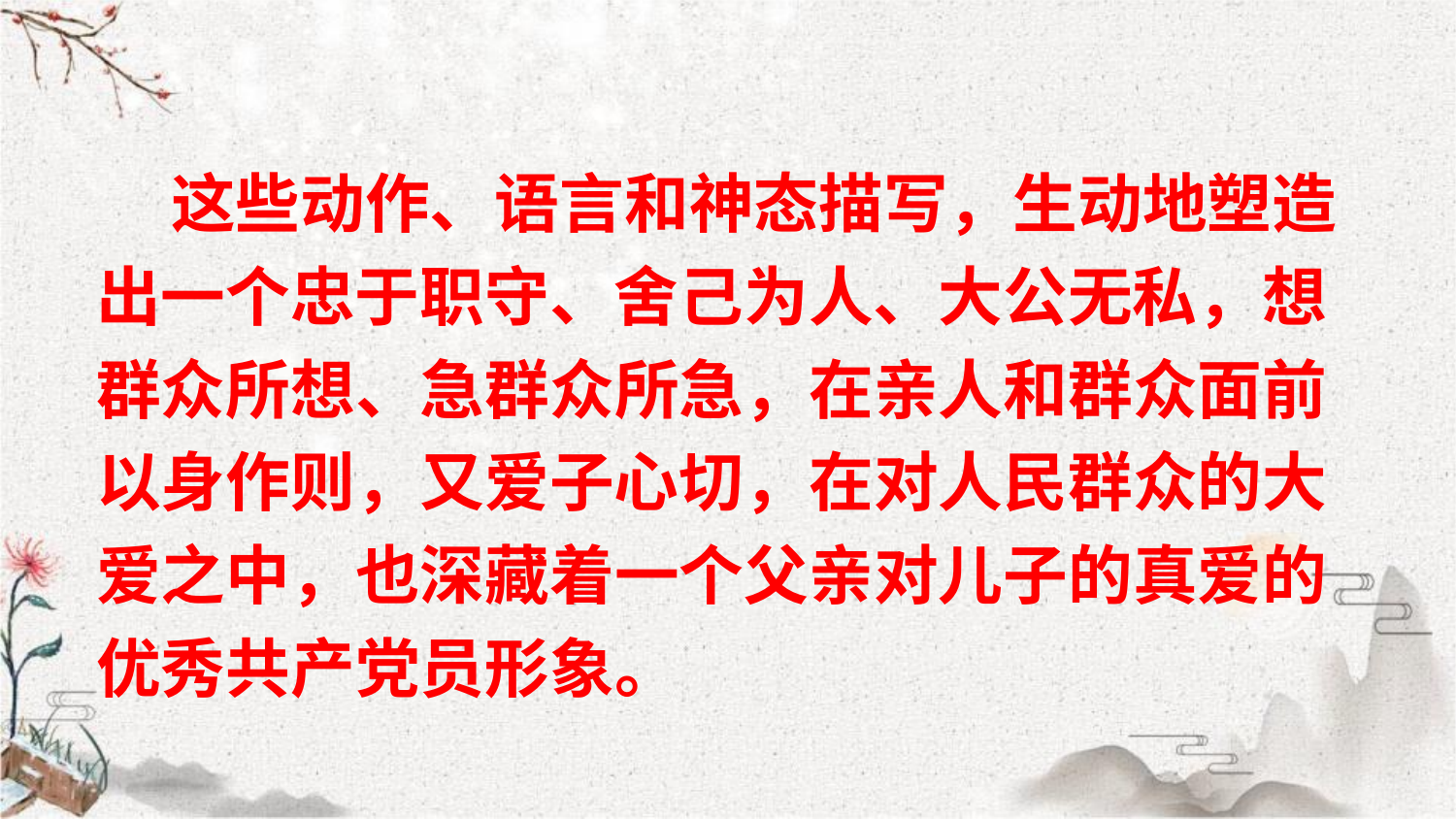

这些动作、语言和神态描写，生动地塑造出一个忠于职守、舍己为人、大公无私，想群众所想、急群众所急，在亲人和群众面前以身作则，又爱子心切，在对人民群众的大爱之中，也深藏着一个父亲对儿子的真爱的优秀共产党员形象。